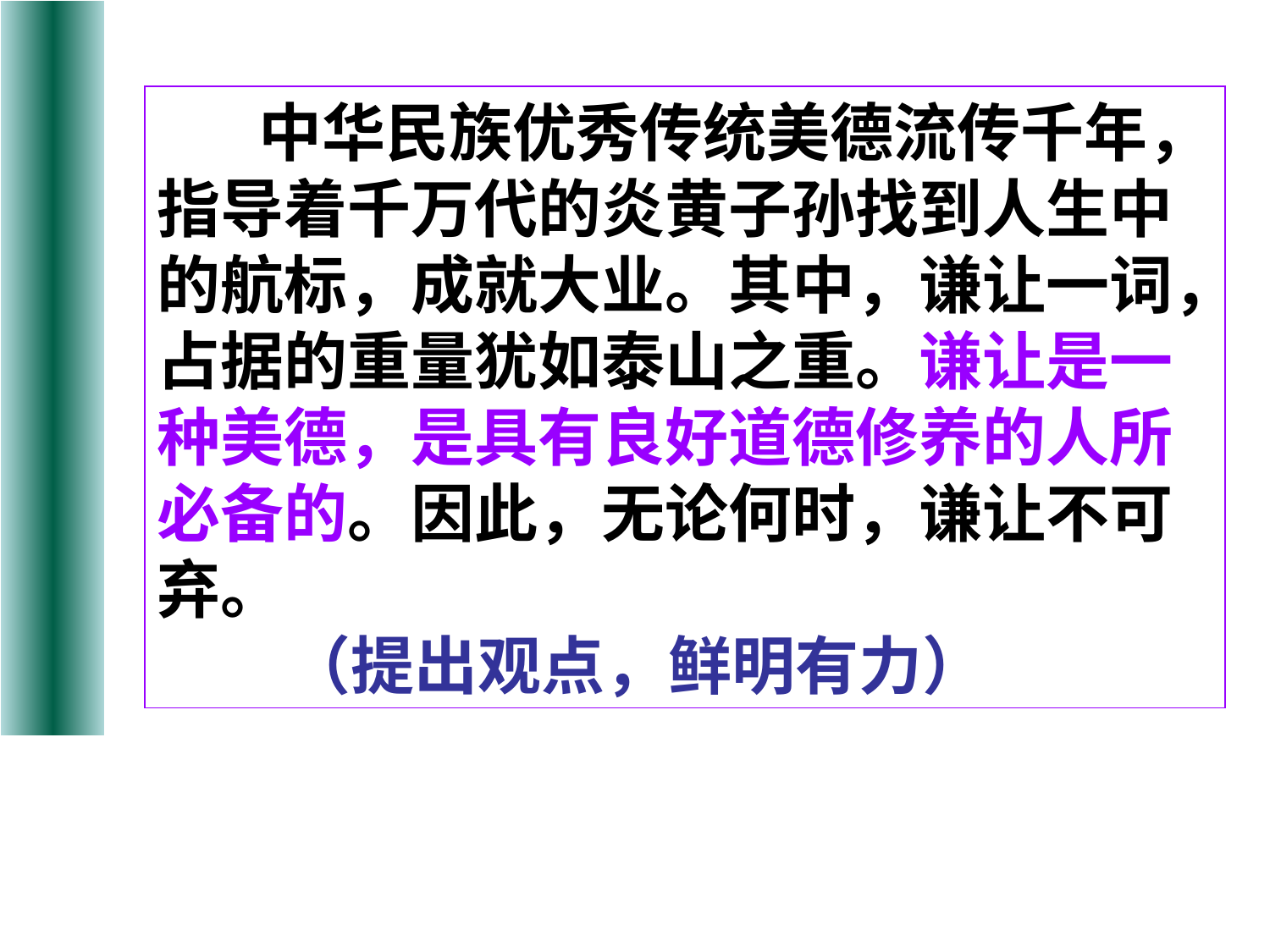

中华民族优秀传统美德流传千年，指导着千万代的炎黄子孙找到人生中的航标，成就大业。其中，谦让一词，占据的重量犹如泰山之重。谦让是一种美德，是具有良好道德修养的人所必备的。因此，无论何时，谦让不可弃。
        （提出观点，鲜明有力）